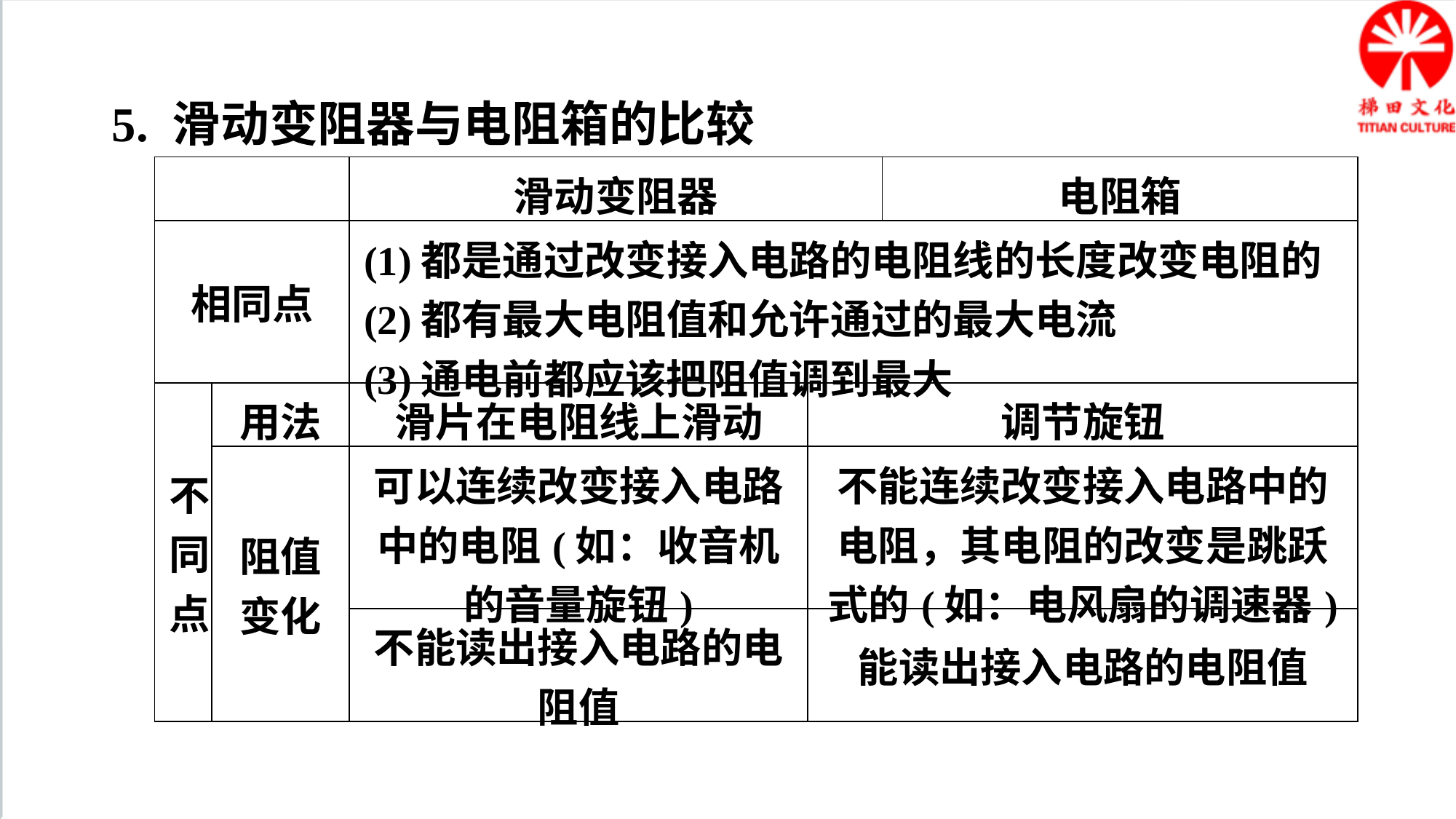

5. 滑动变阻器与电阻箱的比较
|  |  | 滑动变阻器 |  | 电阻箱 |
| --- | --- | --- | --- | --- |
| 相同点 |  | (1)都是通过改变接入电路的电阻线的长度改变电阻的 (2)都有最大电阻值和允许通过的最大电流 (3)通电前都应该把阻值调到最大 |  |  |
| 不 同 点 | 用法 | 滑片在电阻线上滑动 | 调节旋钮 |  |
|  | 阻值 变化 | 可以连续改变接入电路中的电阻(如：收音机的音量旋钮) | 不能连续改变接入电路中的电阻，其电阻的改变是跳跃式的(如：电风扇的调速器) |  |
|  |  | 不能读出接入电路的电阻值 | 能读出接入电路的电阻值 |  |